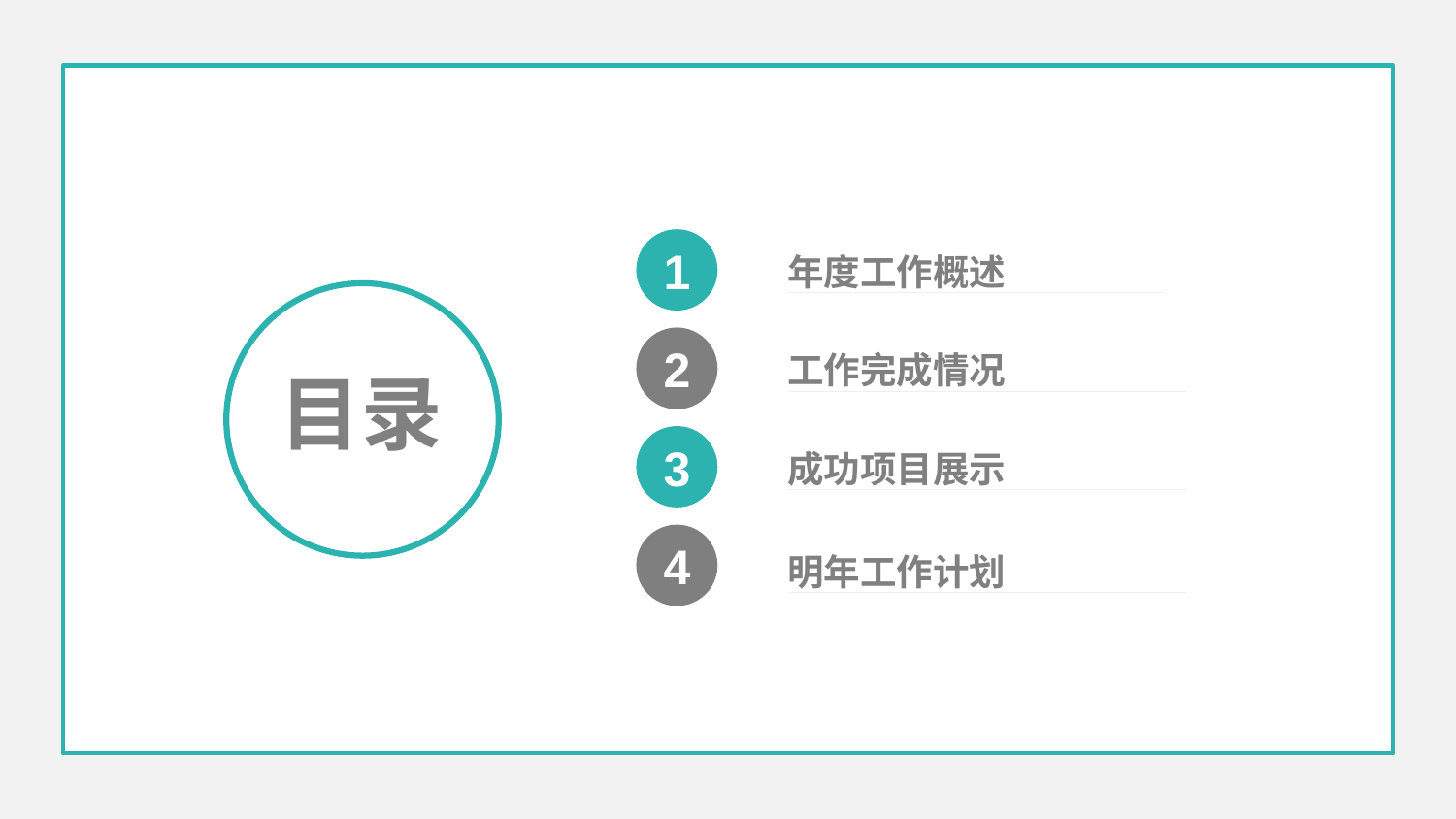

1
年度工作概述

2
工作完成情况
目录
3
成功项目展示
4
明年工作计划